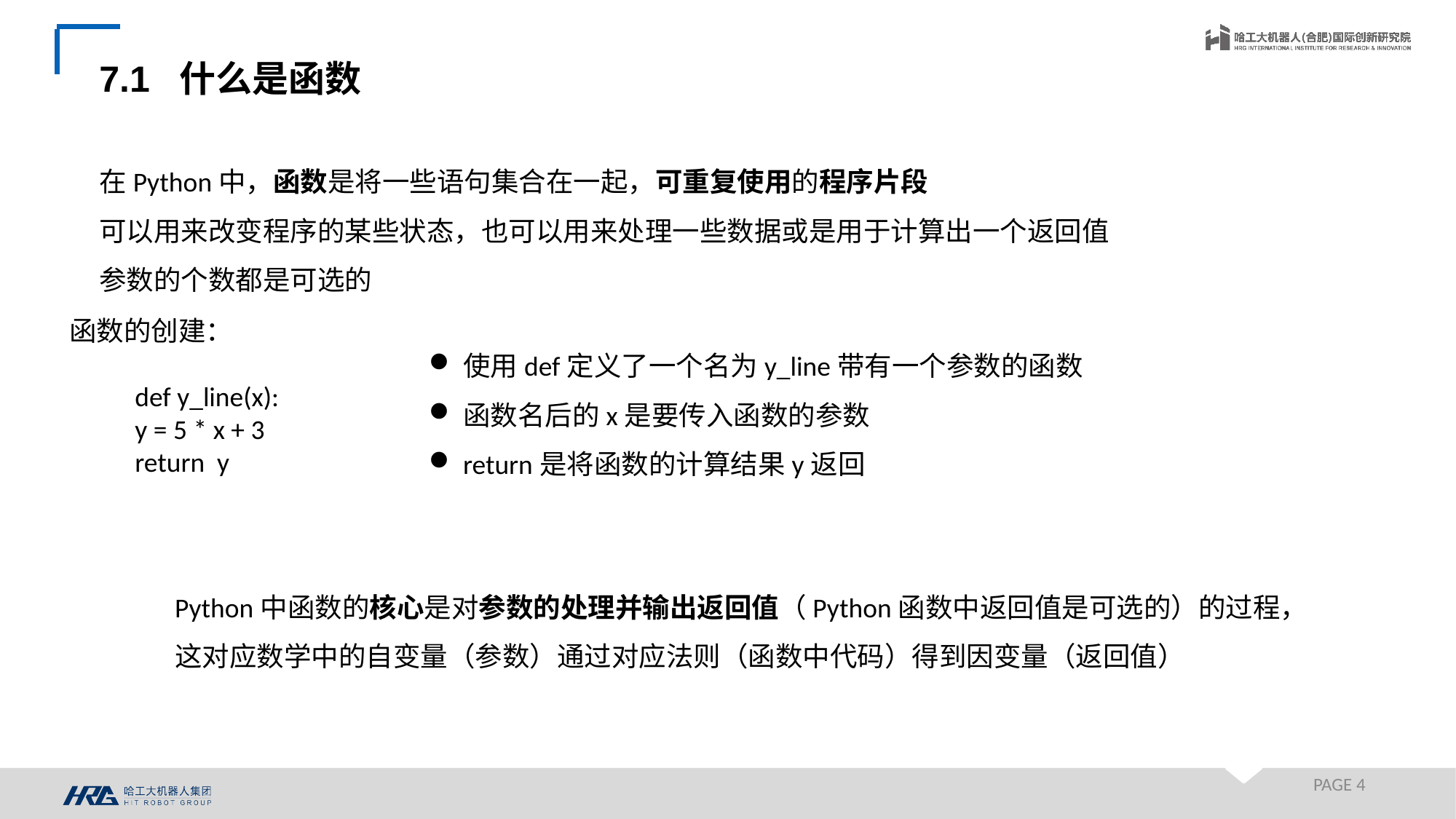

7.1  什么是函数
在Python中，函数是将一些语句集合在一起，可重复使用的程序片段
可以用来改变程序的某些状态，也可以用来处理一些数据或是用于计算出一个返回值
参数的个数都是可选的
函数的创建：
使用def定义了一个名为y_line带有一个参数的函数
函数名后的x是要传入函数的参数
return是将函数的计算结果y返回
def y_line(x):
y = 5 * x + 3
return  y
Python中函数的核心是对参数的处理并输出返回值（Python函数中返回值是可选的）的过程，这对应数学中的自变量（参数）通过对应法则（函数中代码）得到因变量（返回值）